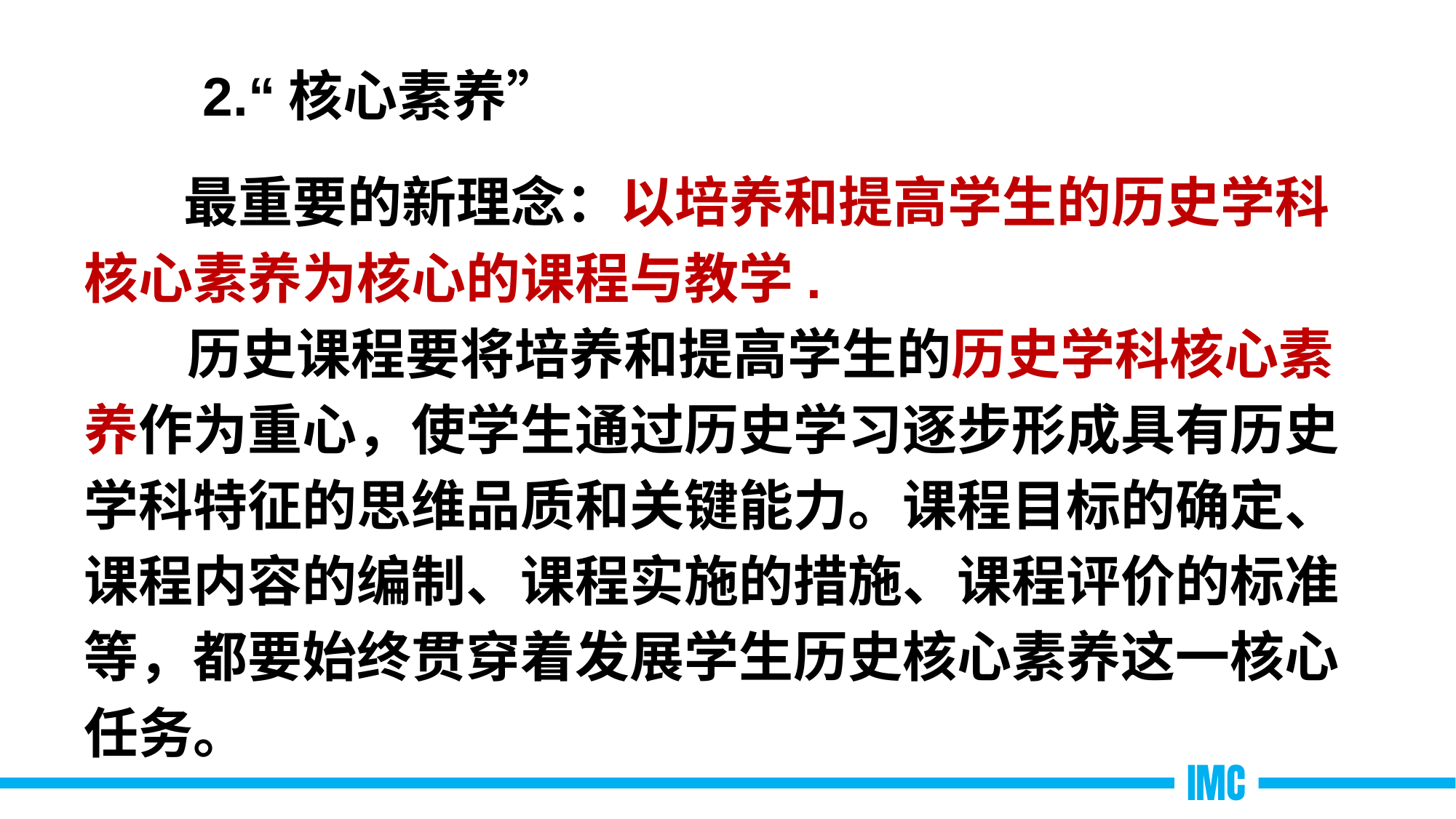

2.“核心素养”
# 最重要的新理念：以培养和提高学生的历史学科核心素养为核心的课程与教学. 历史课程要将培养和提高学生的历史学科核心素养作为重心，使学生通过历史学习逐步形成具有历史学科特征的思维品质和关键能力。课程目标的确定、课程内容的编制、课程实施的措施、课程评价的标准等，都要始终贯穿着发展学生历史核心素养这一核心任务。